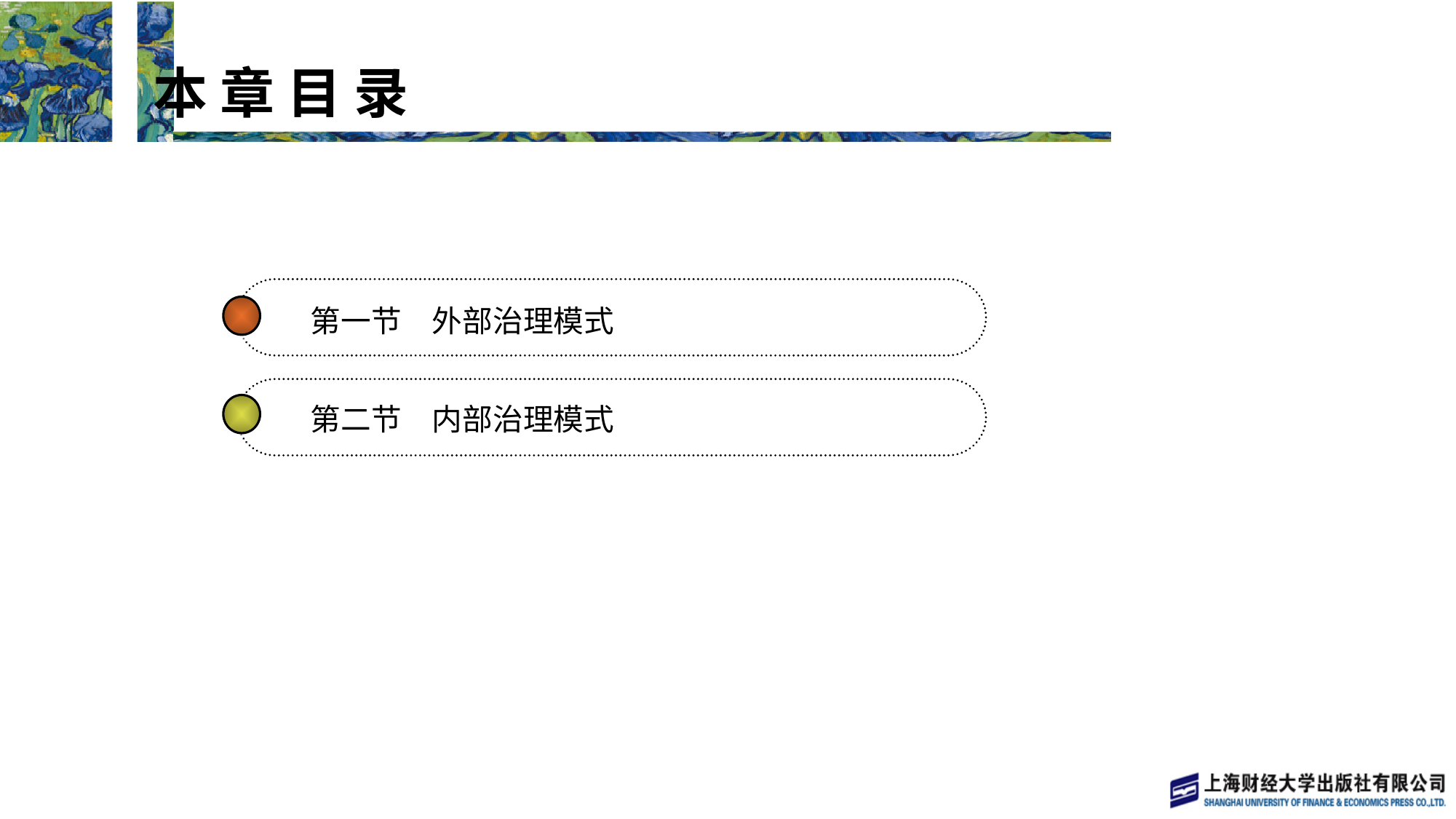

本  章  目   录
         本 章 目 录

第一节　外部治理模式

第二节　内部治理模式